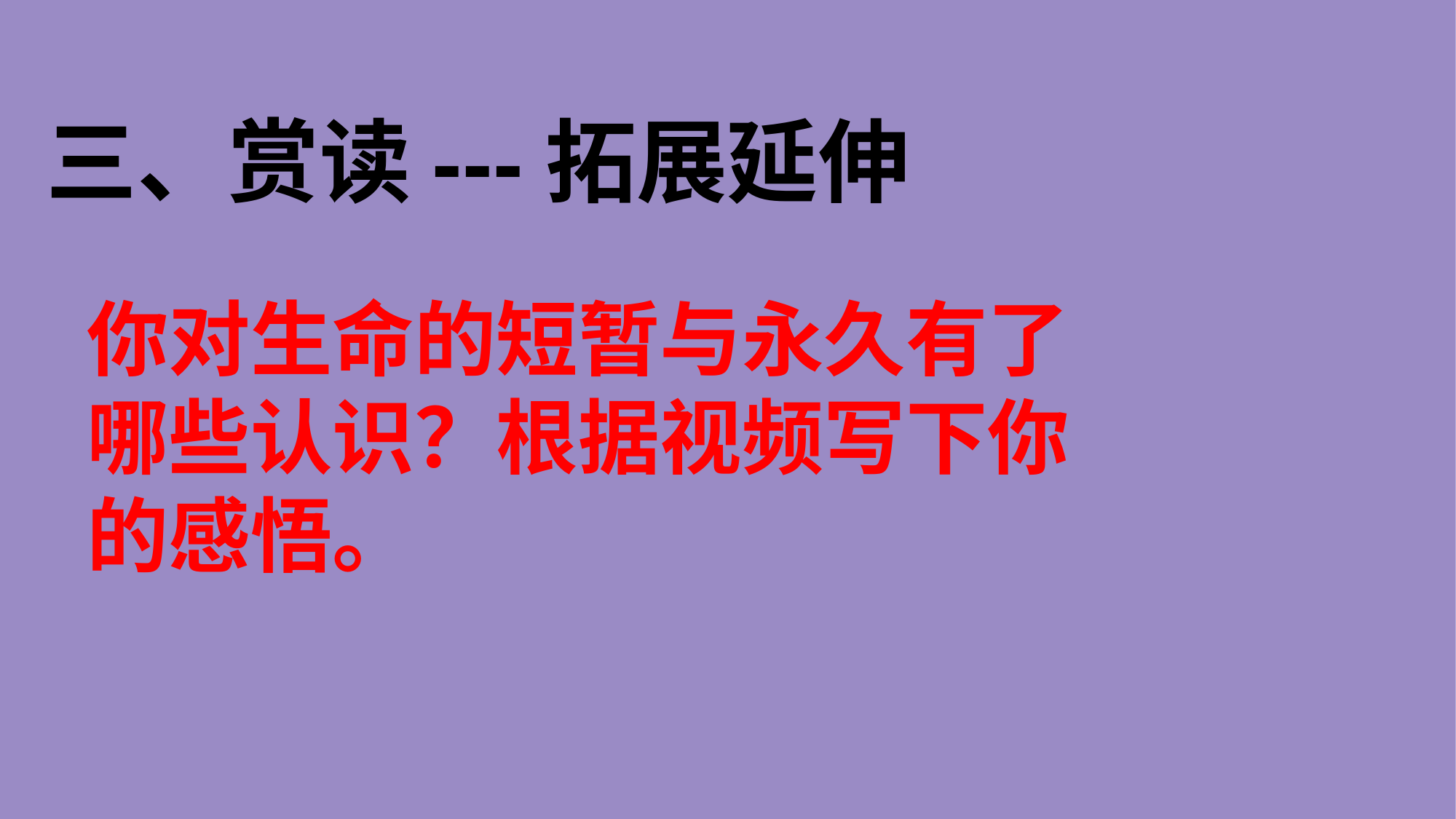

三、赏读---拓展延伸
你对生命的短暂与永久有了哪些认识？根据视频写下你的感悟。